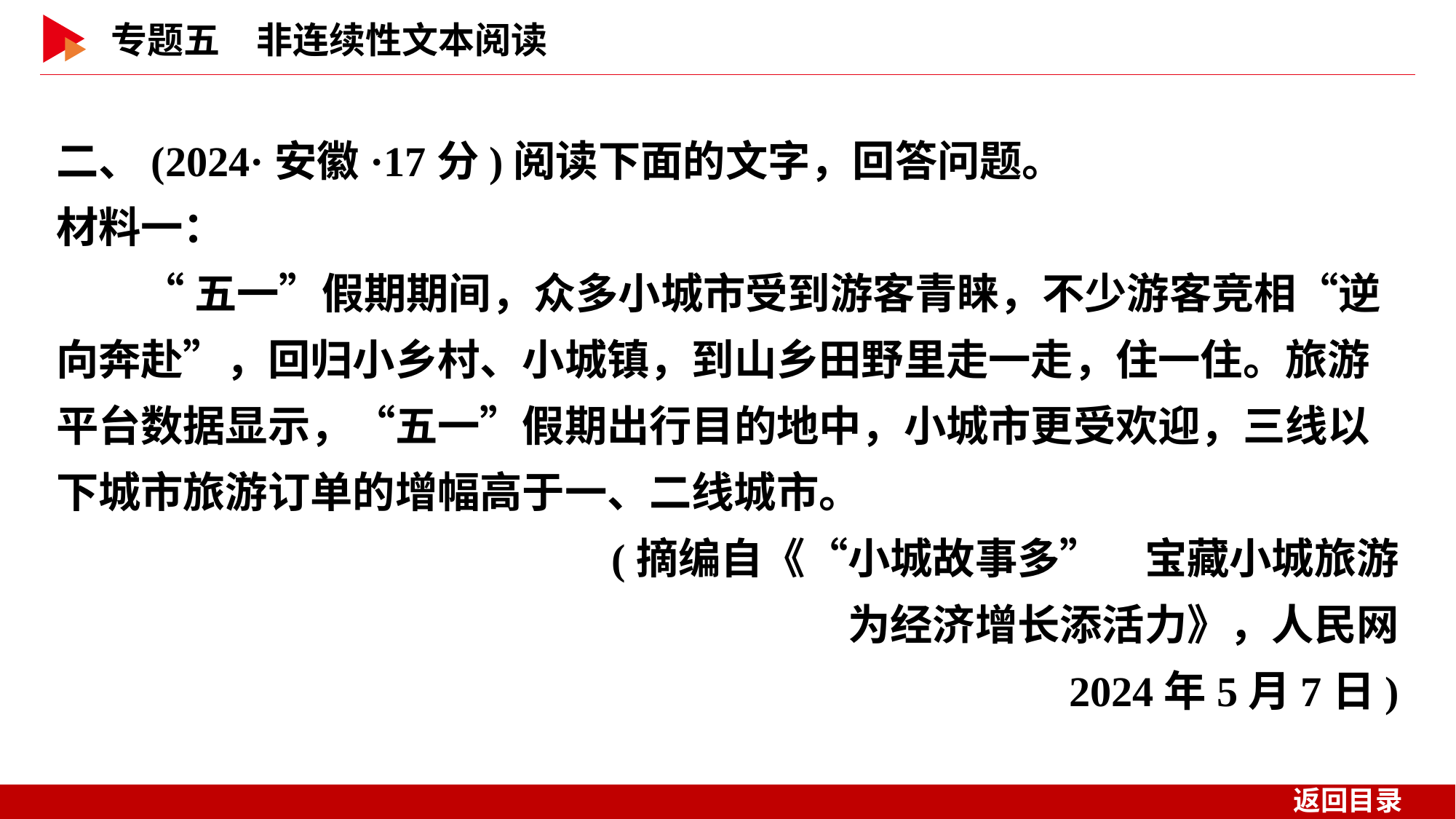

二、(2024·安徽·17分)阅读下面的文字，回答问题。
材料一：
“五一”假期期间，众多小城市受到游客青睐，不少游客竞相“逆向奔赴”，回归小乡村、小城镇，到山乡田野里走一走，住一住。旅游平台数据显示，“五一”假期出行目的地中，小城市更受欢迎，三线以下城市旅游订单的增幅高于一、二线城市。
(摘编自《“小城故事多”　宝藏小城旅游
为经济增长添活力》，人民网
2024年5月7日)